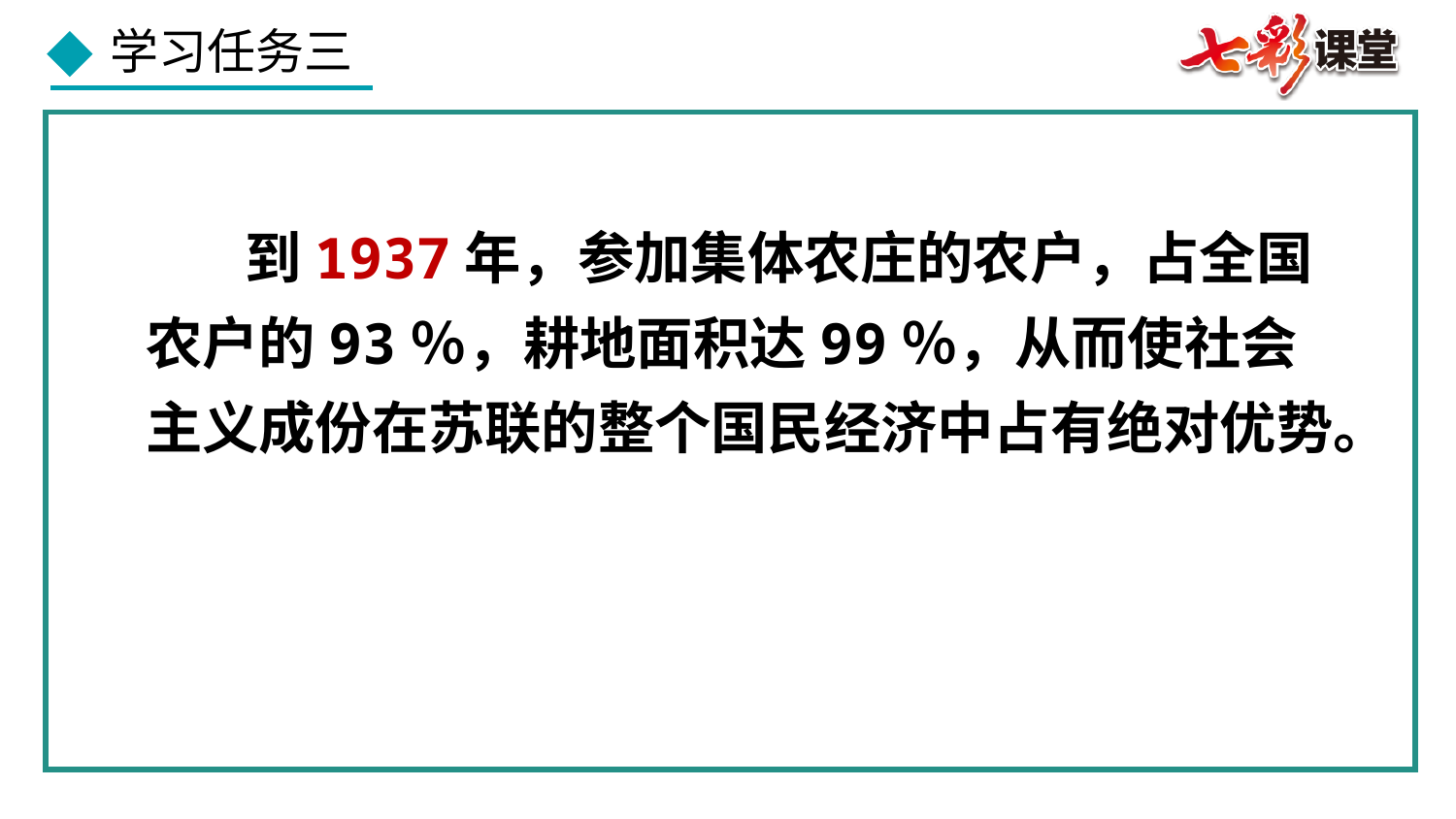

到1937年，参加集体农庄的农户，占全国农户的93％，耕地面积达99％，从而使社会主义成份在苏联的整个国民经济中占有绝对优势。